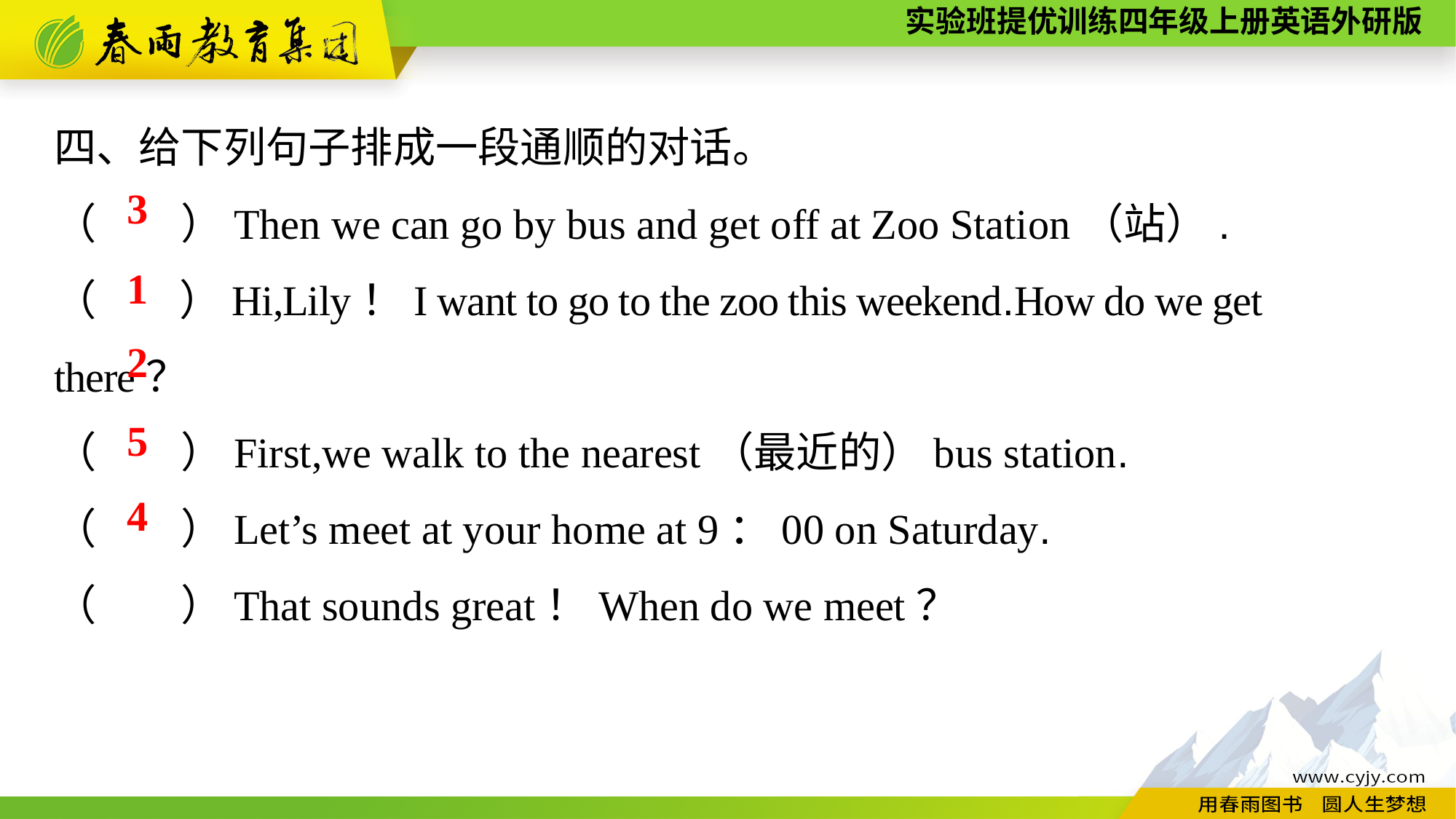

四、给下列句子排成一段通顺的对话。
（　　）Then we can go by bus and get off at Zoo Station（站）.
（　　）Hi,Lily！I want to go to the zoo this weekend.How do we get there？
（　　）First,we walk to the nearest（最近的）bus station.
（　　）Let’s meet at your home at 9：00 on Saturday.
（　　）That sounds great！When do we meet？
3
1
2
5
4